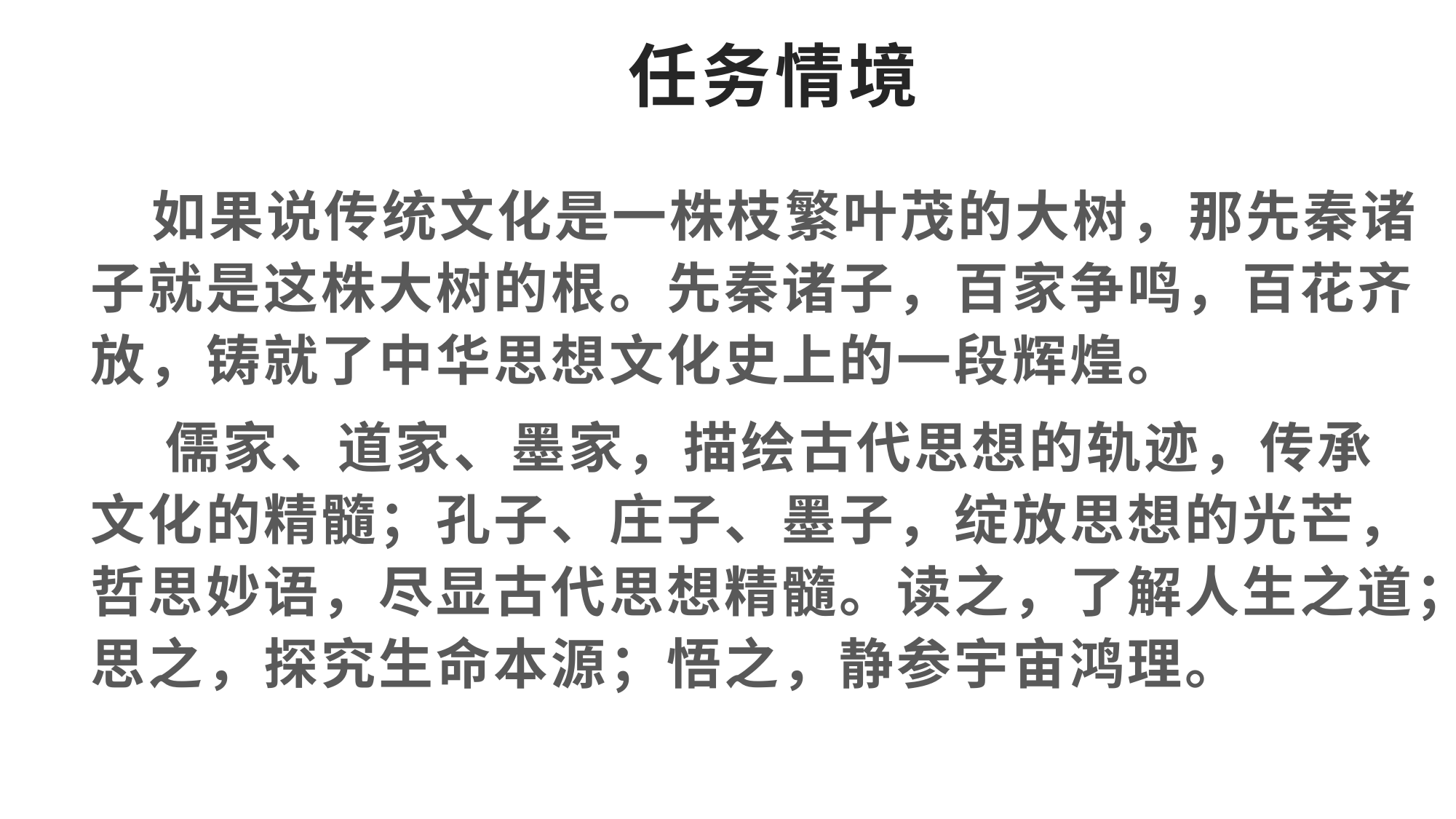

# 任务情境
    如果说传统文化是一株枝繁叶茂的大树，那先秦诸子就是这株大树的根。先秦诸子，百家争鸣，百花齐放，铸就了中华思想文化史上的一段辉煌。
    儒家、道家、墨家，描绘古代思想的轨迹，传承文化的精髓；孔子、庄子、墨子，绽放思想的光芒，哲思妙语，尽显古代思想精髓。读之，了解人生之道；思之，探究生命本源；悟之，静参宇宙鸿理。